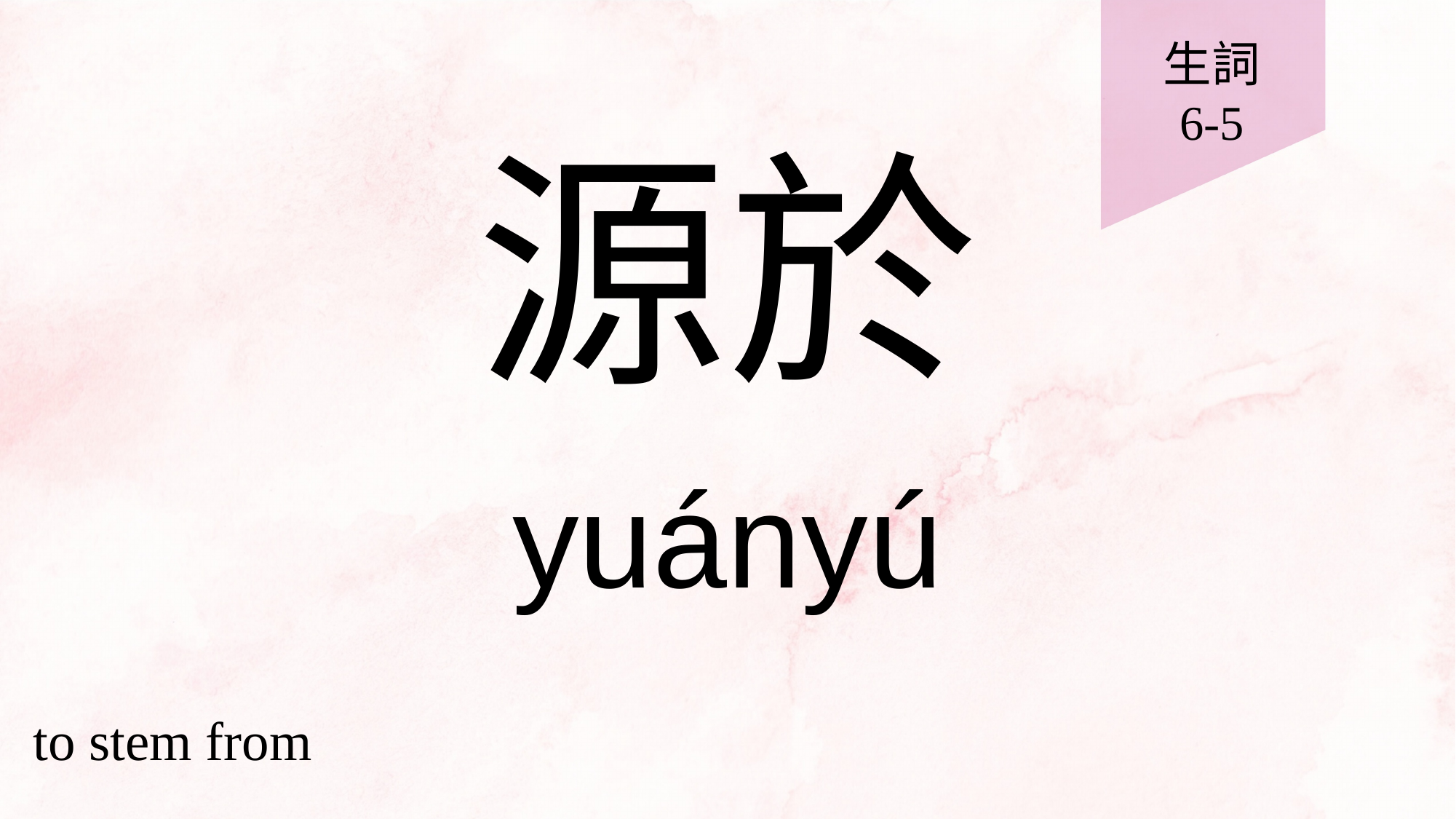

生詞
6-5
# 源於
yuányú
to stem from